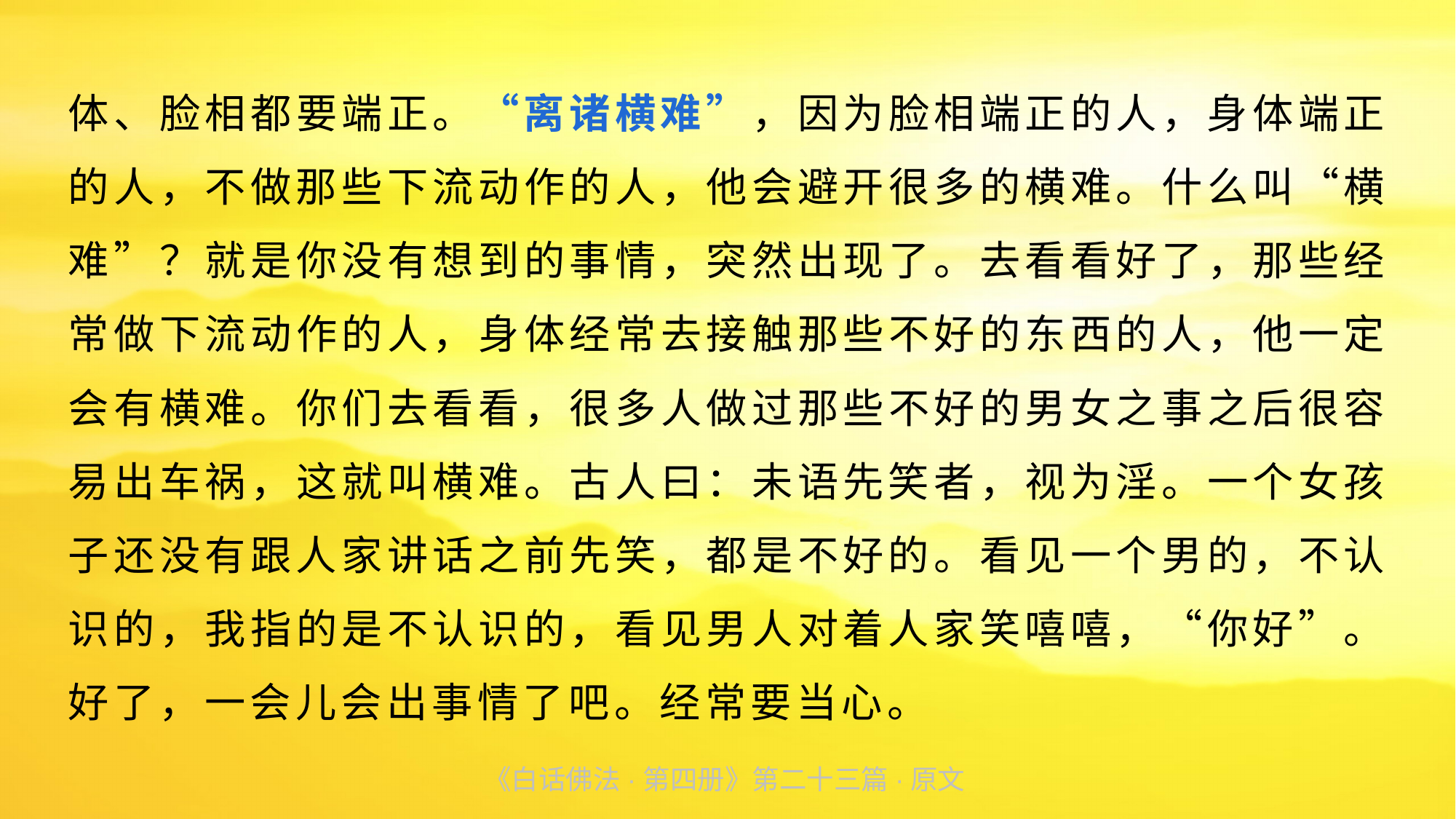

体、脸相都要端正。“离诸横难”，因为脸相端正的人，身体端正的人，不做那些下流动作的人，他会避开很多的横难。什么叫“横难”？就是你没有想到的事情，突然出现了。去看看好了，那些经常做下流动作的人，身体经常去接触那些不好的东西的人，他一定会有横难。你们去看看，很多人做过那些不好的男女之事之后很容易出车祸，这就叫横难。古人曰：未语先笑者，视为淫。一个女孩子还没有跟人家讲话之前先笑，都是不好的。看见一个男的，不认识的，我指的是不认识的，看见男人对着人家笑嘻嘻，“你好”。好了，一会儿会出事情了吧。经常要当心。
《白话佛法·第四册》第二十三篇·原文